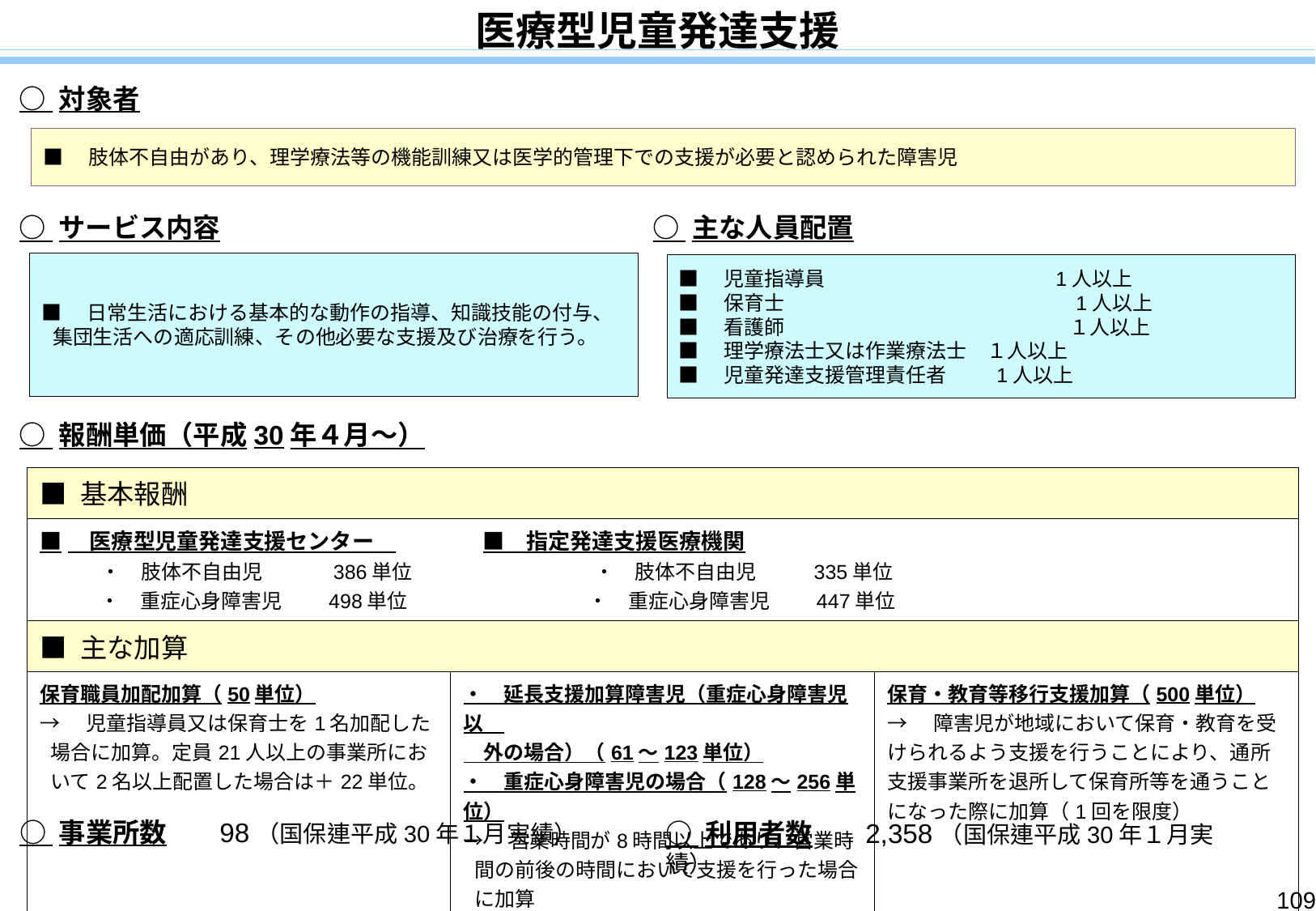

医療型児童発達支援
○ 対象者
■　肢体不自由があり、理学療法等の機能訓練又は医学的管理下での支援が必要と認められた障害児
○ サービス内容
○ 主な人員配置
■　日常生活における基本的な動作の指導、知識技能の付与、集団生活への適応訓練、その他必要な支援及び治療を行う。
■　児童指導員　　　　　　　 　　　　1人以上
■　保育士　　　　　　　　　　　　　　 1人以上
■　看護師　　　　　　　　　　　　　 　１人以上
■　理学療法士又は作業療法士　１人以上
■　児童発達支援管理責任者　　 1人以上

○ 報酬単価（平成30年４月～）
| ■ 基本報酬 |  |  |
| --- | --- | --- |
| ■　医療型児童発達支援センター　　　　　■　指定発達支援医療機関 　　　・　肢体不自由児　　 　386単位　　　　　　　　　・　肢体不自由児　　 335単位 　　　・　重症心身障害児　　498単位　　　　　　　　　・　重症心身障害児　　447単位 |  |  |
| ■ 主な加算 |  |  |
| 保育職員加配加算（50単位） →　児童指導員又は保育士を1名加配した場合に加算。定員21人以上の事業所において2名以上配置した場合は＋22単位。 | ・　延長支援加算障害児（重症心身障害児以　 　外の場合）（61～123単位） ・　重症心身障害児の場合（128～256単位） →　営業時間が8時間以上であり、営業時間の前後の時間において支援を行った場合に加算 | 保育・教育等移行支援加算（500単位） →　障害児が地域において保育・教育を受けられるよう支援を行うことにより、通所支援事業所を退所して保育所等を通うことになった際に加算（1回を限度） |
○ 事業所数　　98（国保連平成30年１月実績）
○ 利用者数　　2,358（国保連平成30年１月実績）
109